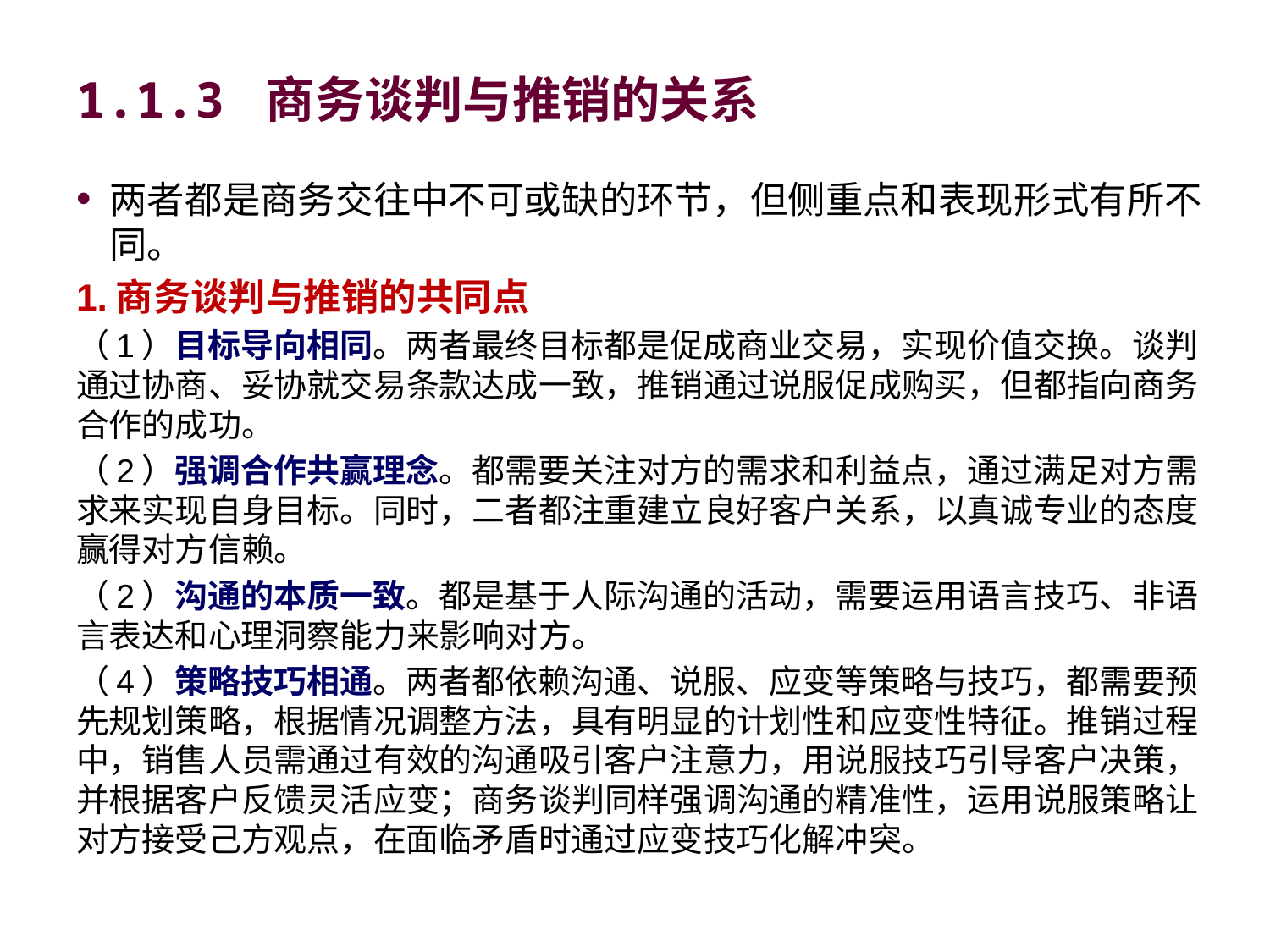

# 1.1.3 商务谈判与推销的关系
两者都是商务交往中不可或缺的环节，但侧重点和表现形式有所不同。
1.商务谈判与推销的共同点
（1）目标导向相同。两者最终目标都是促成商业交易，实现价值交换。谈判通过协商、妥协就交易条款达成一致，推销通过说服促成购买，但都指向商务合作的成功。
（2）强调合作共赢理念。都需要关注对方的需求和利益点，通过满足对方需求来实现自身目标。同时，二者都注重建立良好客户关系，以真诚专业的态度赢得对方信赖。
（2）沟通的本质一致。都是基于人际沟通的活动，需要运用语言技巧、非语言表达和心理洞察能力来影响对方。
（4）策略技巧相通。两者都依赖沟通、说服、应变等策略与技巧，都需要预先规划策略，根据情况调整方法，具有明显的计划性和应变性特征。推销过程中，销售人员需通过有效的沟通吸引客户注意力，用说服技巧引导客户决策，并根据客户反馈灵活应变；商务谈判同样强调沟通的精准性，运用说服策略让对方接受己方观点，在面临矛盾时通过应变技巧化解冲突。